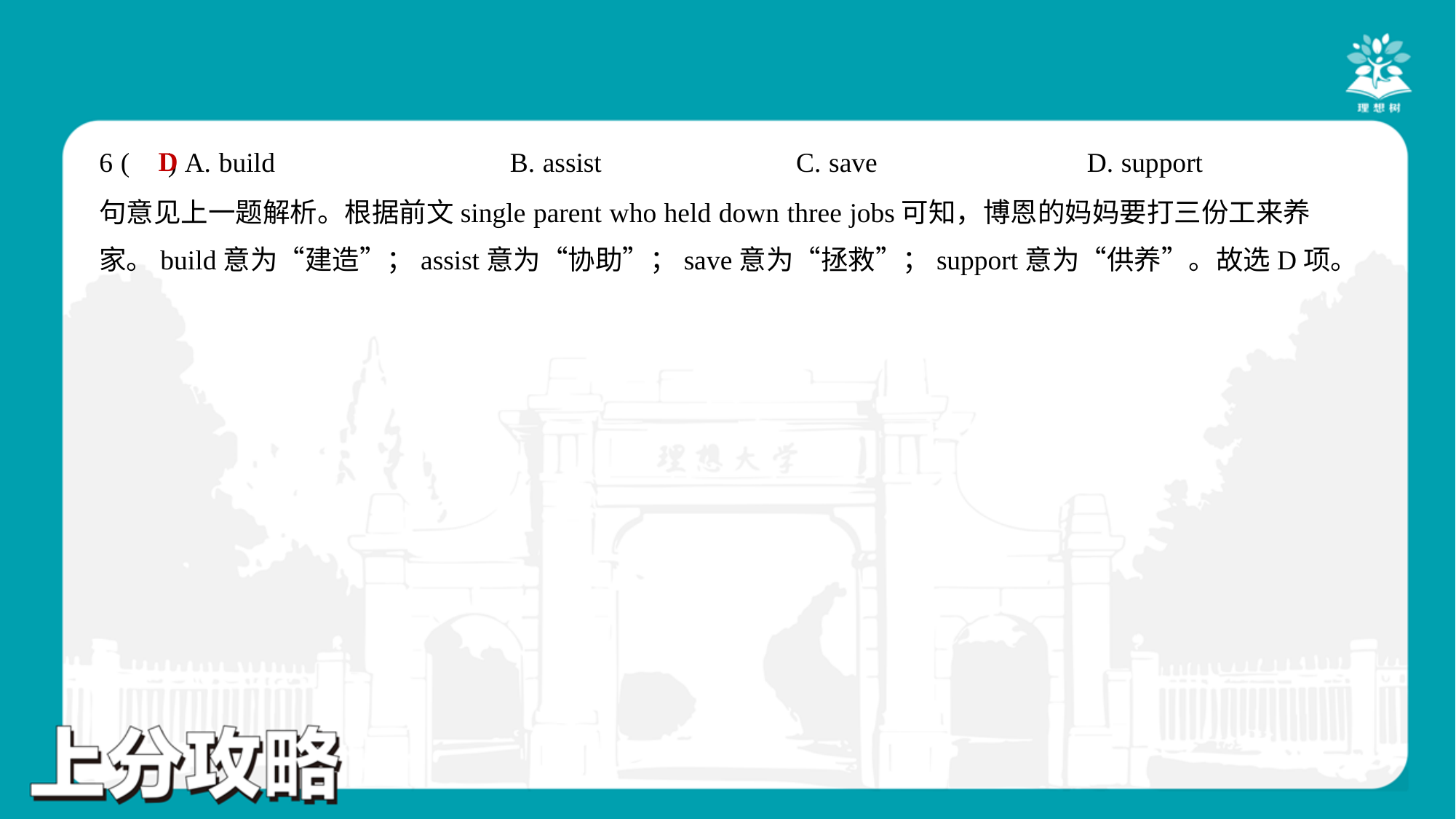

D
6 (     ) A. build	B. assist	C. save	D. support
句意见上一题解析。根据前文single parent who held down three jobs可知，博恩的妈妈要打三份工来养
家。build意为“建造”；assist意为“协助”；save意为“拯救”；support意为“供养”。故选D项。